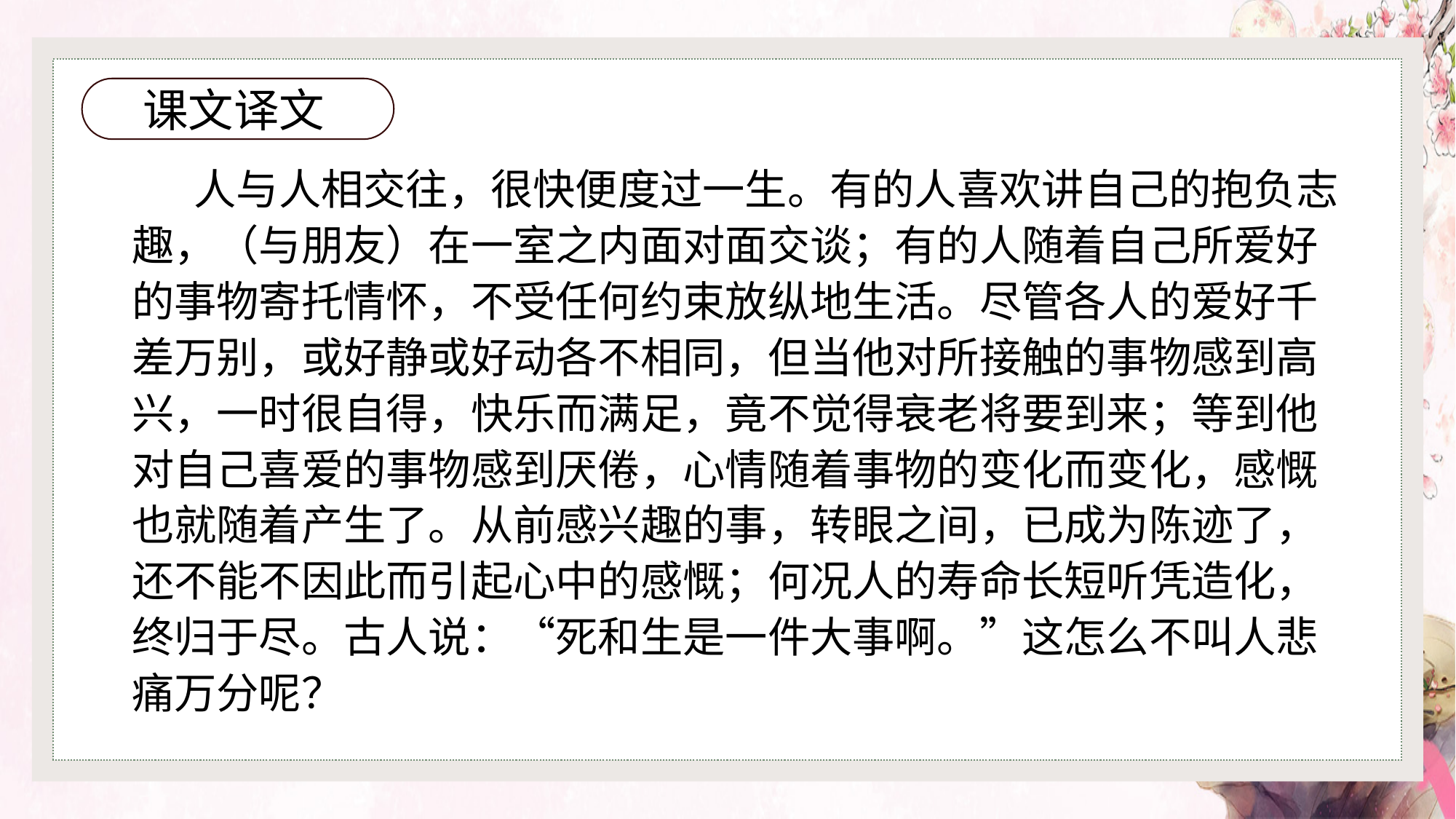

课文译文

         人与人相交往，很快便度过一生。有的人喜欢讲自己的抱负志趣，（与朋友）在一室之内面对面交谈；有的人随着自己所爱好的事物寄托情怀，不受任何约束放纵地生活。尽管各人的爱好千差万别，或好静或好动各不相同，但当他对所接触的事物感到高兴，一时很自得，快乐而满足，竟不觉得衰老将要到来；等到他对自己喜爱的事物感到厌倦，心情随着事物的变化而变化，感慨也就随着产生了。从前感兴趣的事，转眼之间，已成为陈迹了，还不能不因此而引起心中的感慨；何况人的寿命长短听凭造化，终归于尽。古人说：“死和生是一件大事啊。”这怎么不叫人悲痛万分呢？